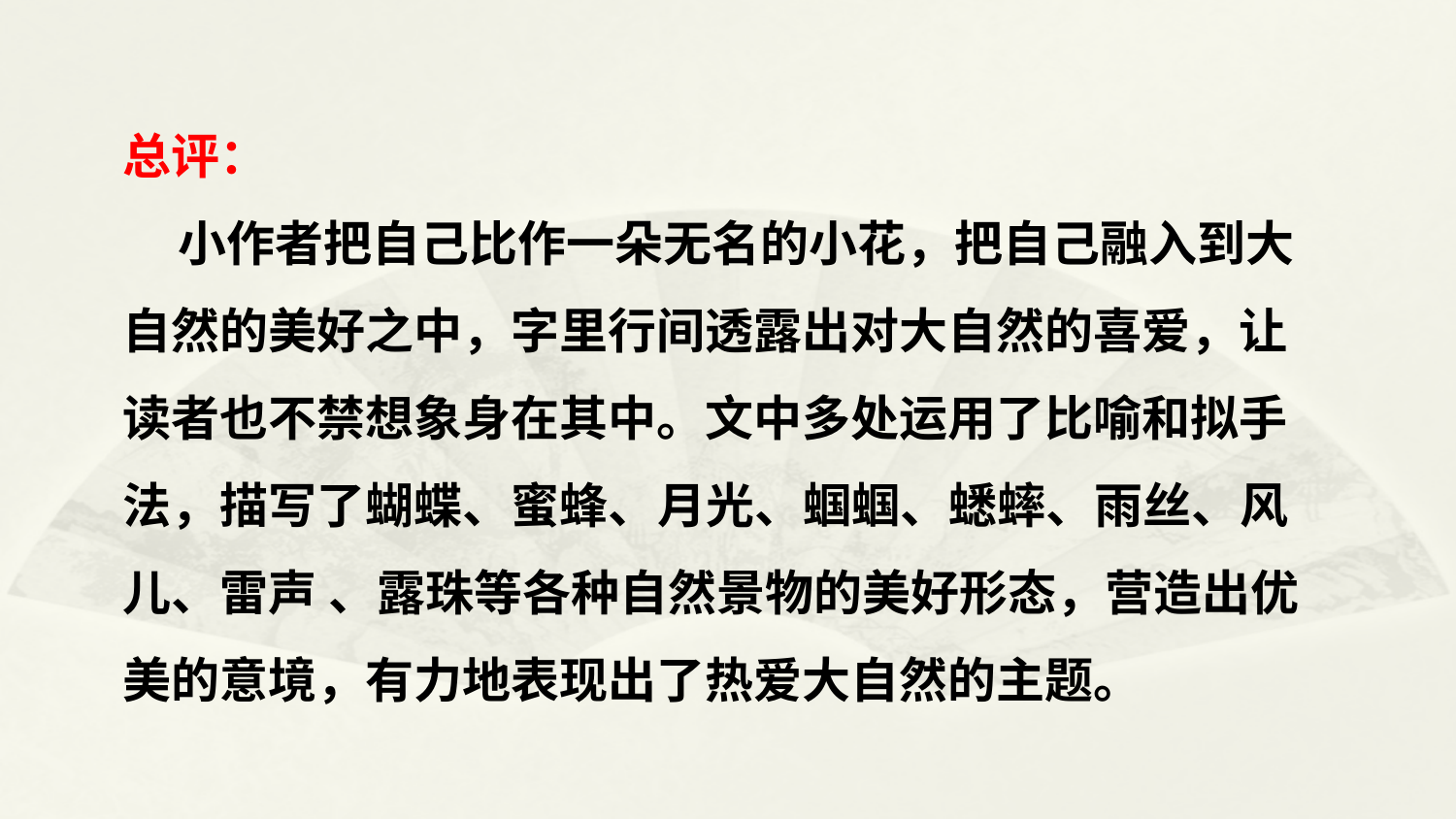

总评：
    小作者把自己比作一朵无名的小花，把自己融入到大自然的美好之中，字里行间透露出对大自然的喜爱，让读者也不禁想象身在其中。文中多处运用了比喻和拟手法，描写了蝴蝶、蜜蜂、月光、蝈蝈、蟋蟀、雨丝、风儿、雷声 、露珠等各种自然景物的美好形态，营造出优美的意境，有力地表现出了热爱大自然的主题。